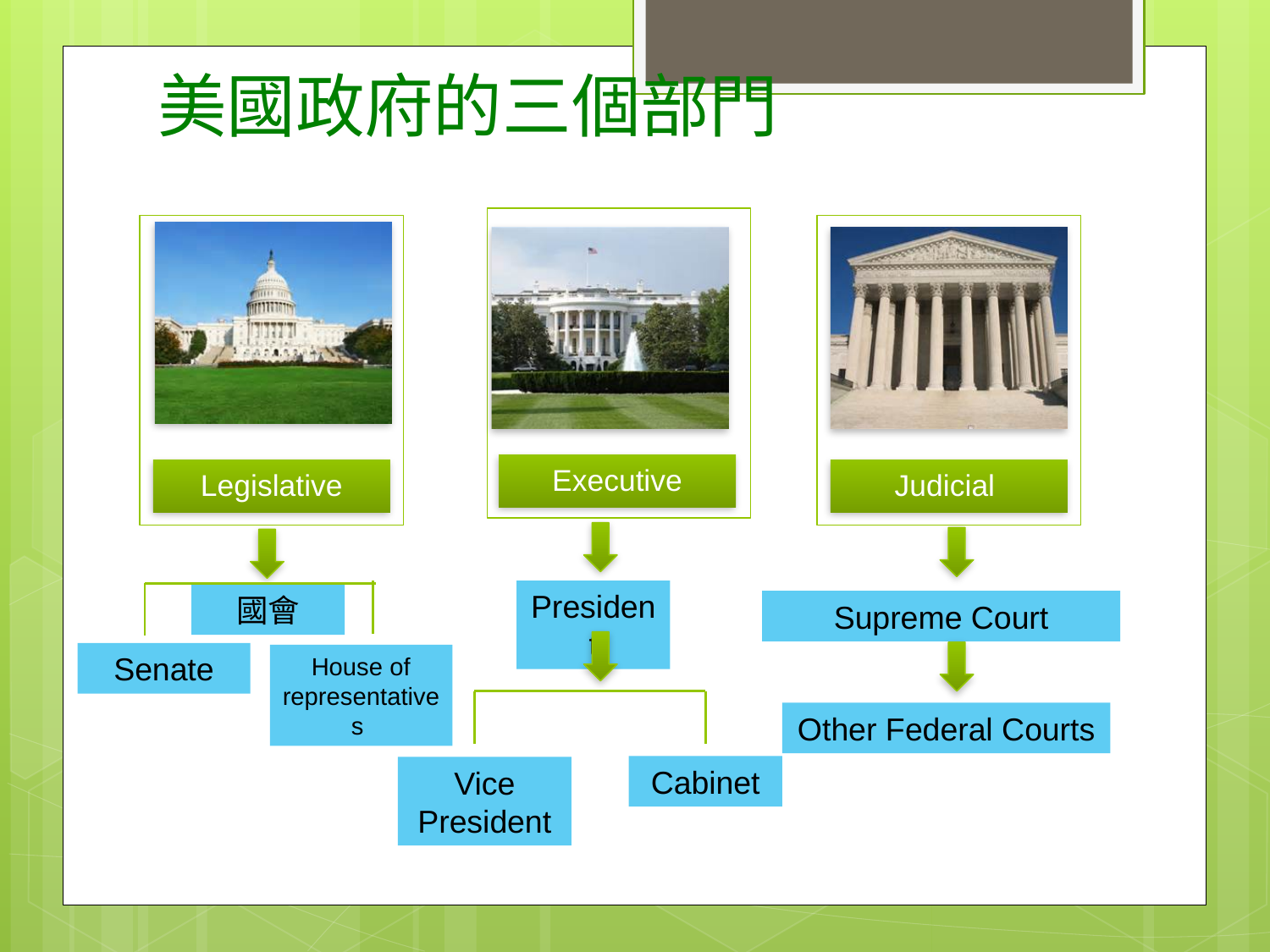

# 美國政府的三個部門
Legislative

Executive

Judicial

President
國會
Supreme Court

Senate
House of representatives
Other Federal Courts
Cabinet
Vice President